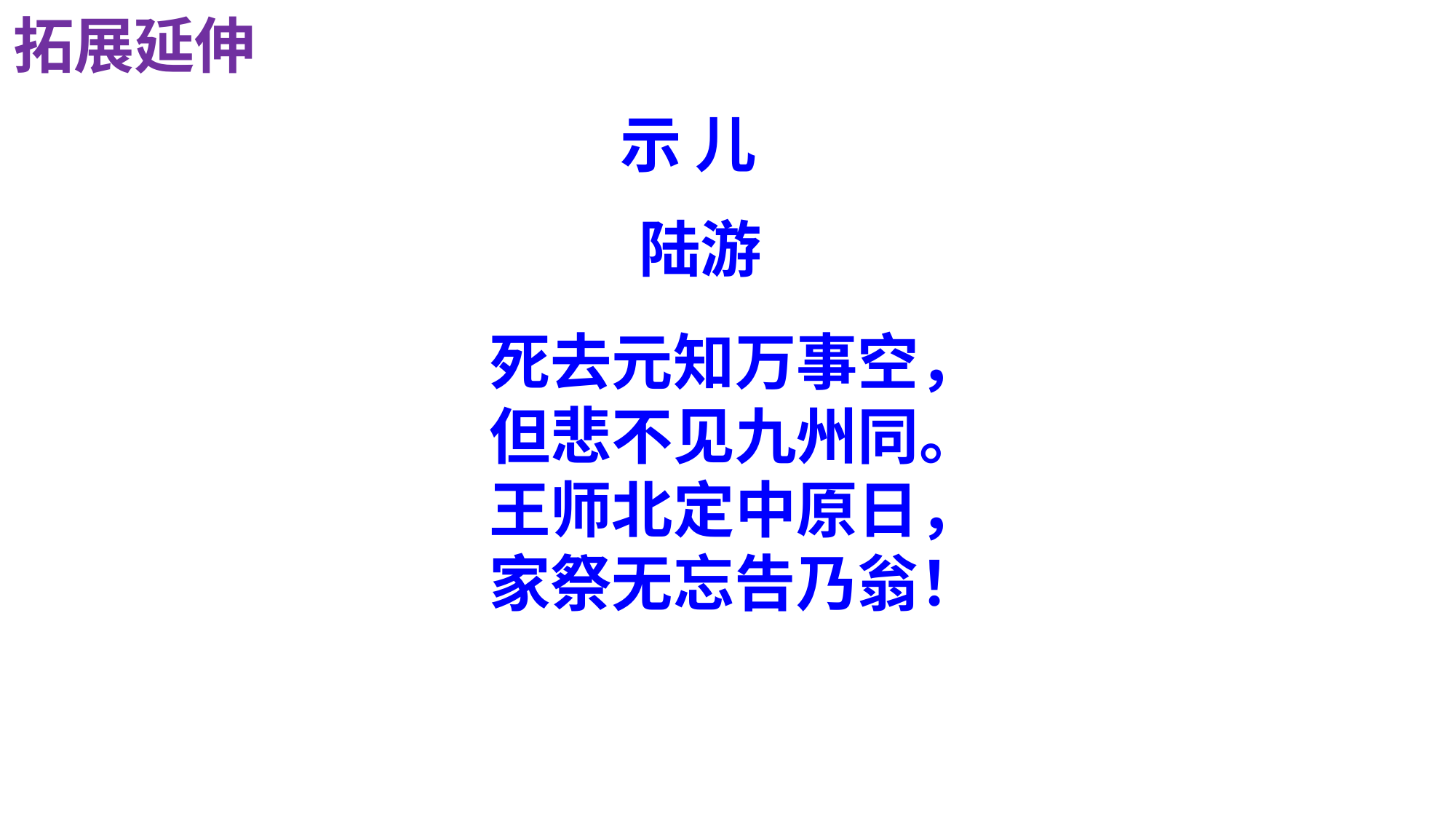

拓展延伸
示 儿
陆游
死去元知万事空，
但悲不见九州同。
王师北定中原日，
家祭无忘告乃翁！